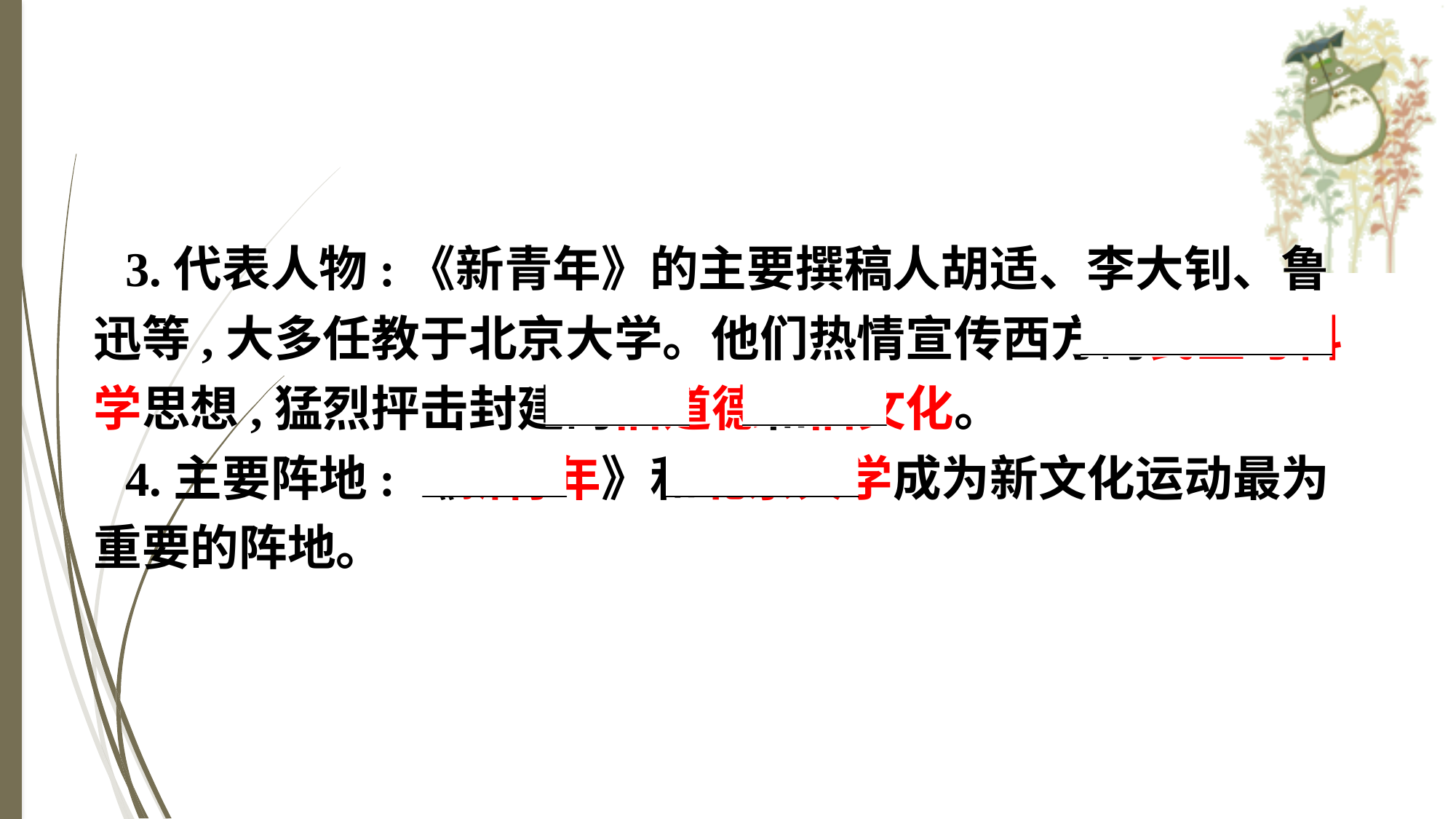

3.代表人物:《新青年》的主要撰稿人胡适、李大钊、鲁迅等,大多任教于北京大学。他们热情宣传西方的民主与科学思想,猛烈抨击封建的旧道德和旧文化。
4.主要阵地:《新青年》和北京大学成为新文化运动最为重要的阵地。